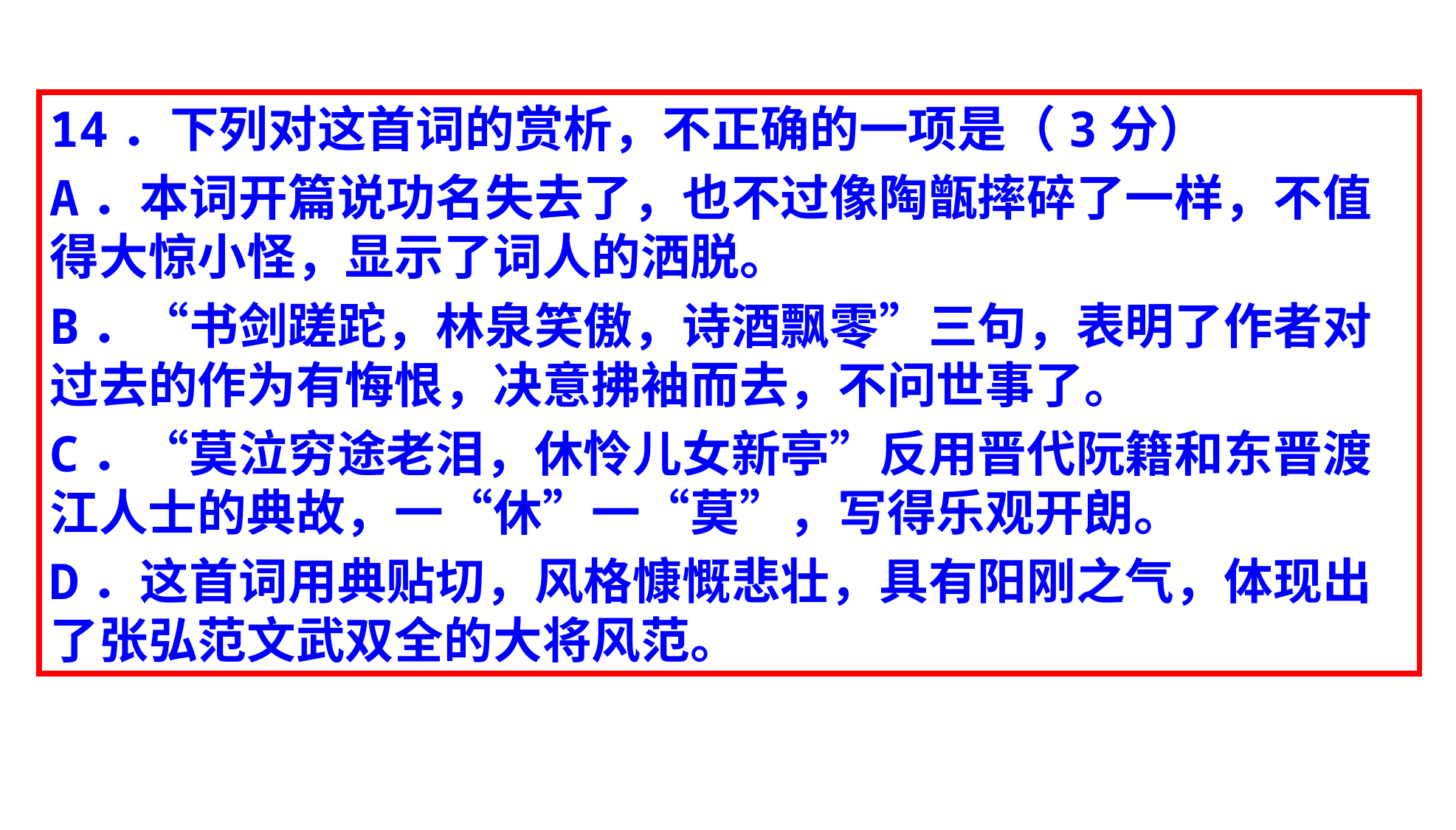

14．下列对这首词的赏析，不正确的一项是（3分）
A．本词开篇说功名失去了，也不过像陶甑摔碎了一样，不值得大惊小怪，显示了词人的洒脱。
B．“书剑蹉跎，林泉笑傲，诗酒飘零”三句，表明了作者对过去的作为有悔恨，决意拂袖而去，不问世事了。
C．“莫泣穷途老泪，休怜儿女新亭”反用晋代阮籍和东晋渡江人士的典故，一“休”一“莫”，写得乐观开朗。
D．这首词用典贴切，风格慷慨悲壮，具有阳刚之气，体现出了张弘范文武双全的大将风范。